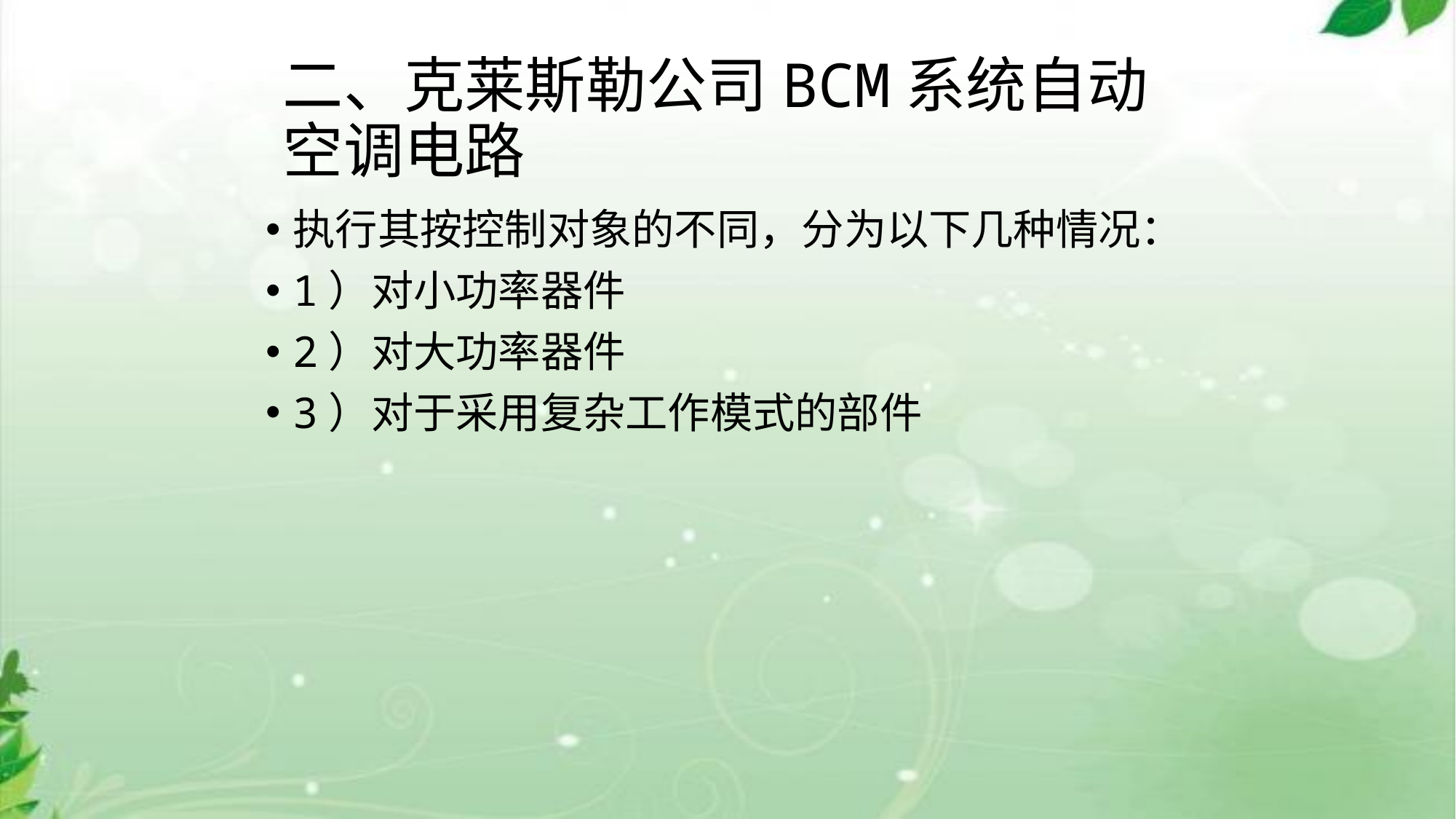

# 二、克莱斯勒公司BCM系统自动空调电路
执行其按控制对象的不同，分为以下几种情况：
1）对小功率器件
2）对大功率器件
3）对于采用复杂工作模式的部件